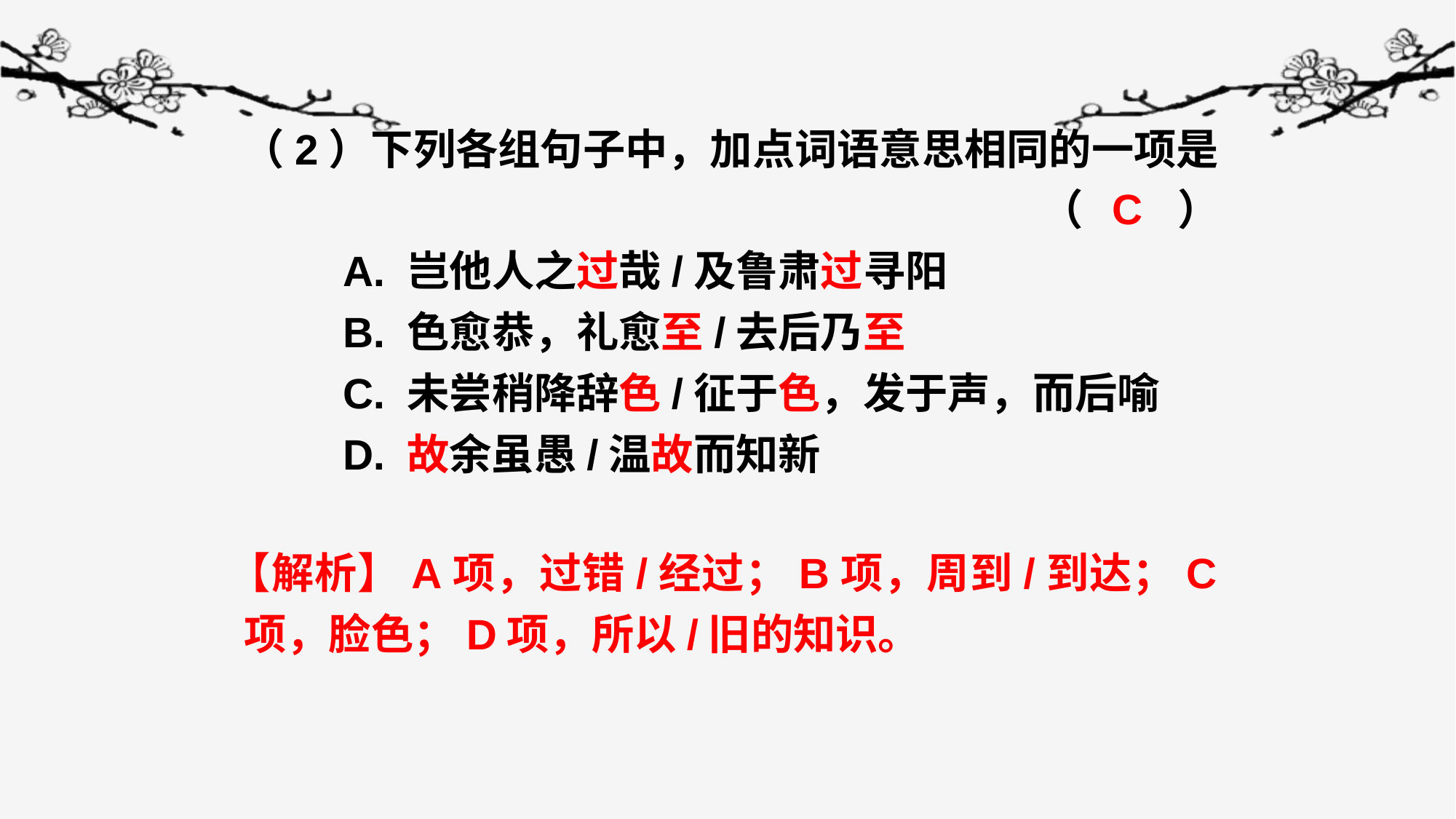

（2）下列各组句子中，加点词语意思相同的一项是
（　 　）
 A. 岂他人之过哉/及鲁肃过寻阳
 B. 色愈恭，礼愈至/去后乃至
 C. 未尝稍降辞色/征于色，发于声，而后喻
 D. 故余虽愚/温故而知新
C
【解析】A项，过错/经过；B项，周到/到达；C项，脸色；D项，所以/旧的知识。